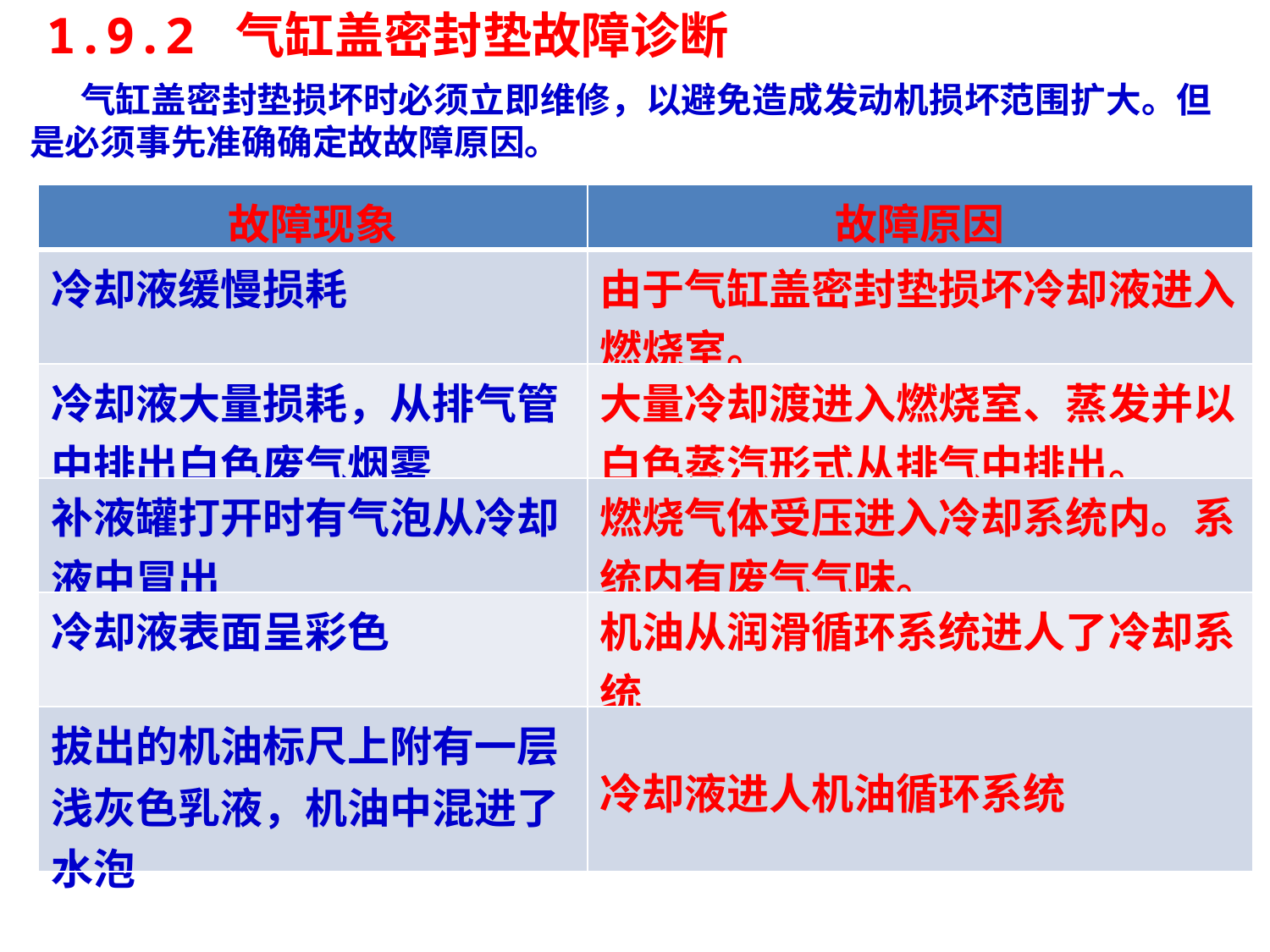

1.9.2 气缸盖密封垫故障诊断
      气缸盖密封垫损坏时必须立即维修，以避免造成发动机损坏范围扩大。但是必须事先准确确定故故障原因。
| 故障现象 | 故障原因 |
| --- | --- |
| 冷却液缓慢损耗 | 由于气缸盖密封垫损坏冷却液进入燃烧室。 |
| 冷却液大量损耗，从排气管中排出白色废气烟雾 | 大量冷却渡进入燃烧室、蒸发并以白色蒸汽形式从排气中排出。 |
| 补液罐打开时有气泡从冷却液中冒出 | 燃烧气体受压进入冷却系统内。系统内有废气气味。 |
| 冷却液表面呈彩色 | 机油从润滑循环系统进人了冷却系统 |
| 拔出的机油标尺上附有一层浅灰色乳液，机油中混进了水泡 | 冷却液进人机油循环系统 |